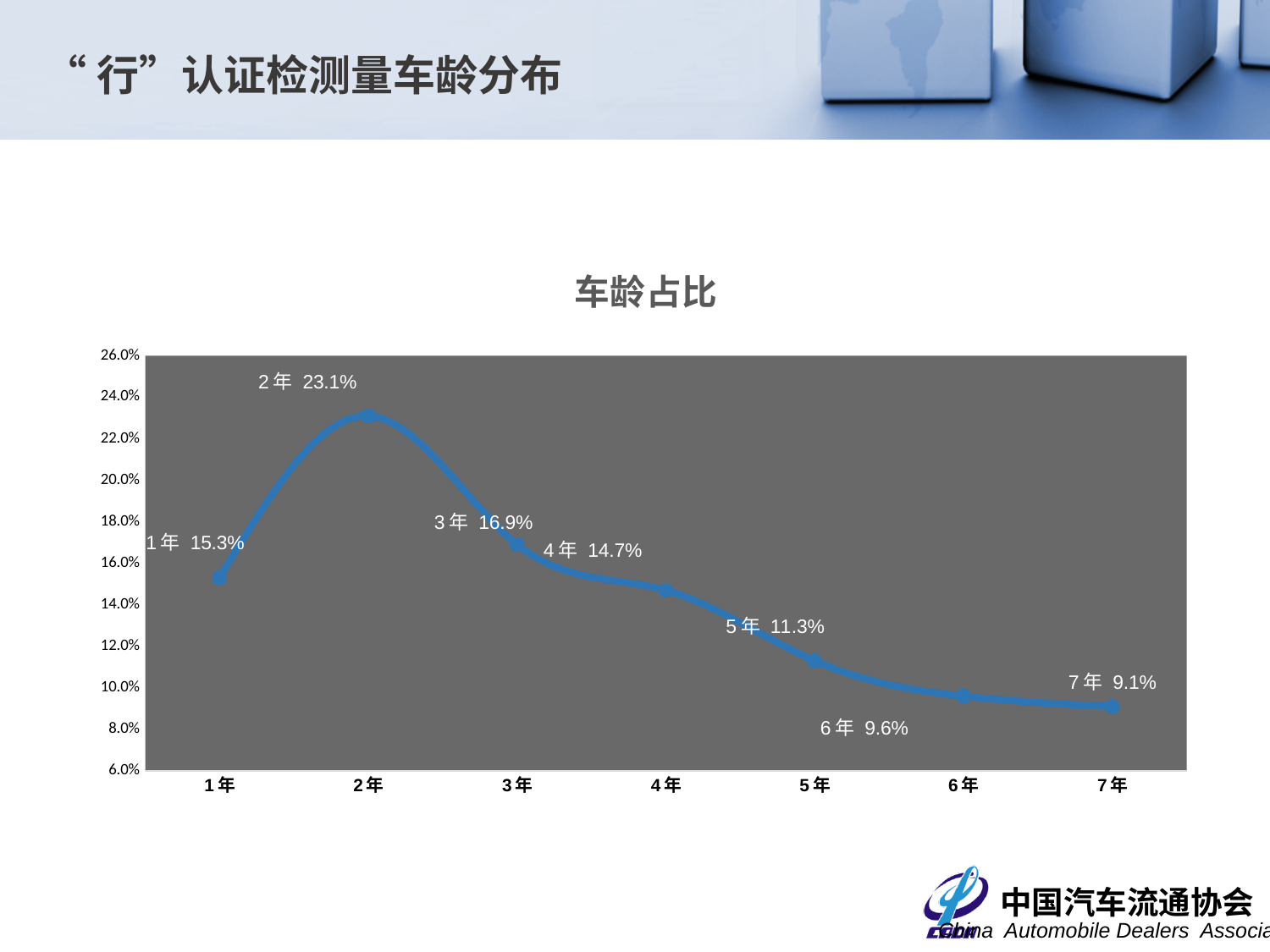

“行”认证检测量车龄分布

### Chart: 车龄占比

| Category |  |
|---|---|
| 1年 | 0.153 |
| 2年 | 0.231 |
| 3年 | 0.169 |
| 4年 | 0.147 |
| 5年 | 0.113 |
| 6年 | 0.096 |
| 7年 | 0.091 |